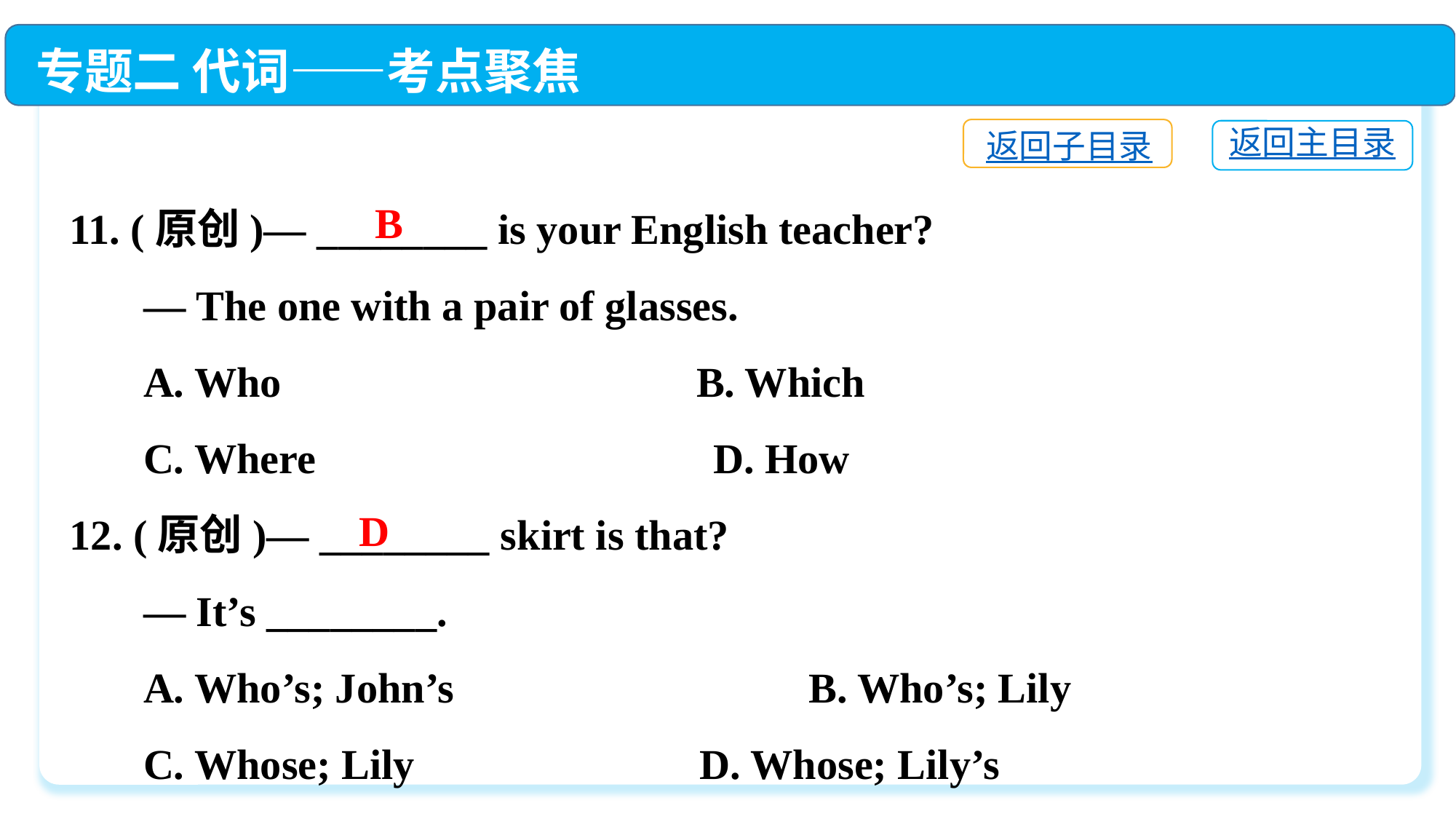

专题二 代词——考点聚焦

返回子目录
返回主目录
11. (原创)— ________ is your English teacher?
       — The one with a pair of glasses.
       A. Who　	                              B. Which
       C. Where	                              D. How
12. (原创)— ________ skirt is that?
       — It’s ________.
       A. Who’s; John’s　	                   B. Who’s; Lily
       C. Whose; Lily　	                   D. Whose; Lily’s
B

D